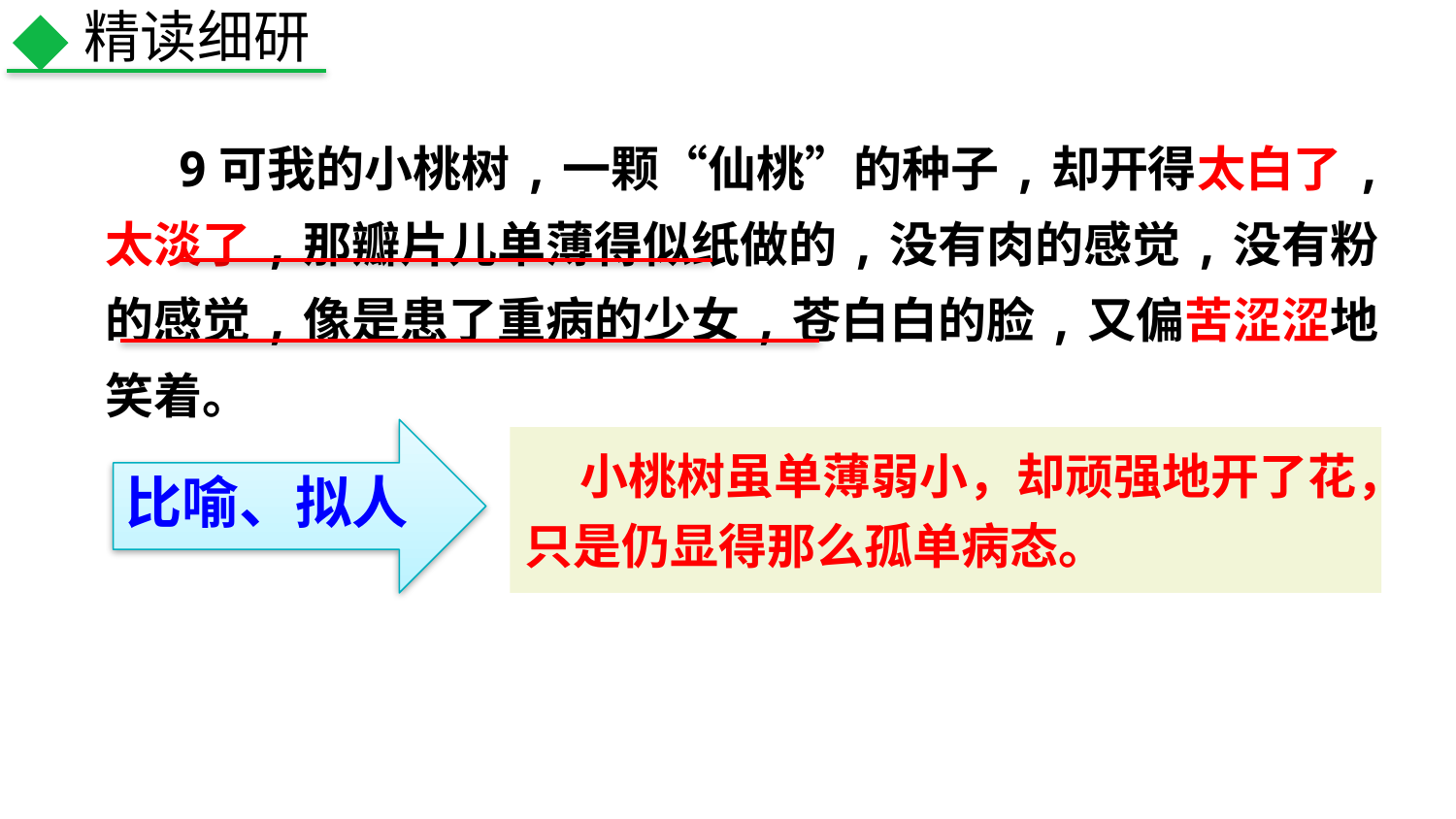

精读细研

9可我的小桃树,一颗“仙桃”的种子,却开得太白了,太淡了,那瓣片儿单薄得似纸做的,没有肉的感觉,没有粉的感觉,像是患了重病的少女,苍白白的脸,又偏苦涩涩地笑着。

比喻、拟人
    小桃树虽单薄弱小，却顽强地开了花，只是仍显得那么孤单病态。